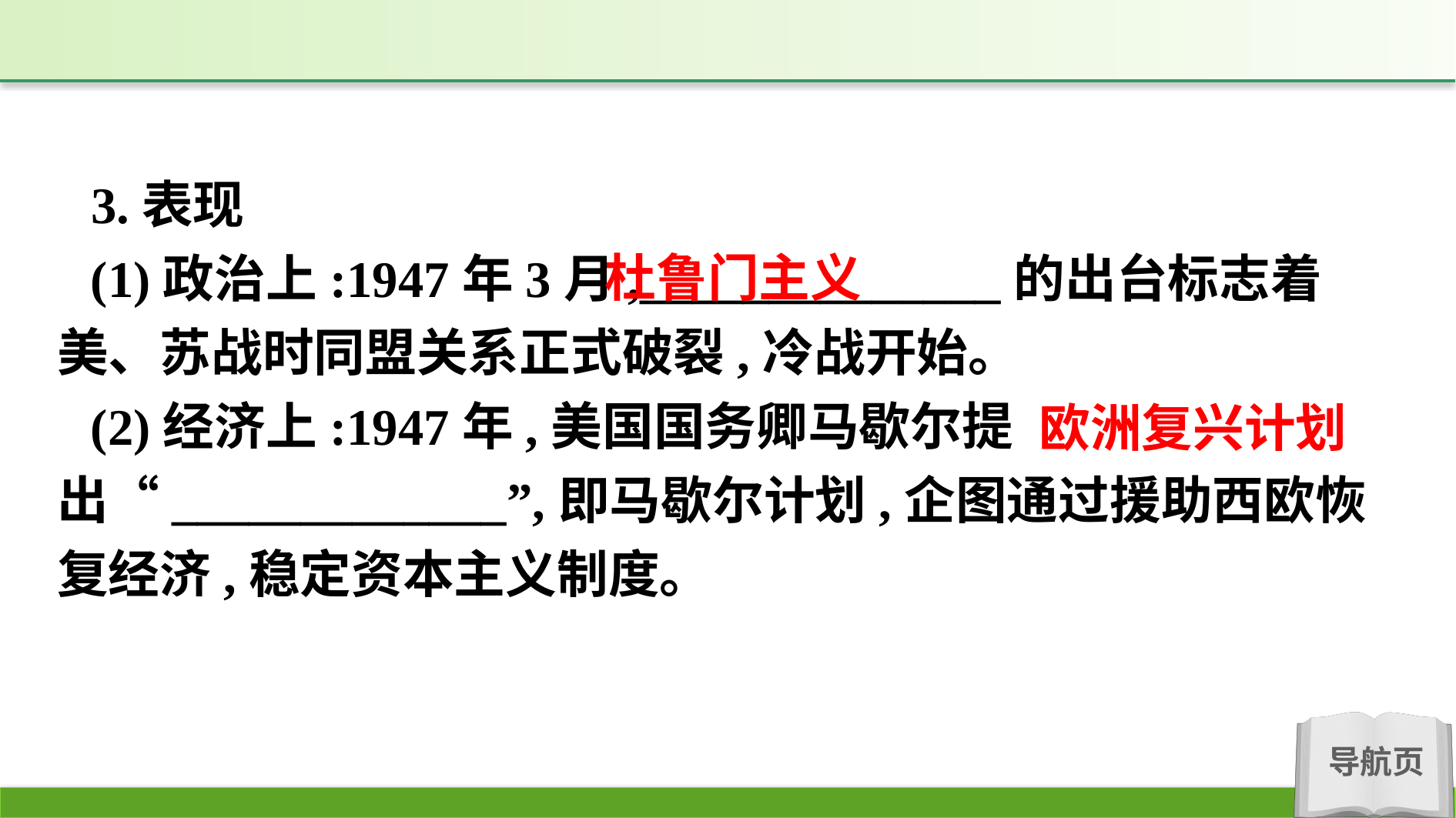

3.表现
(1)政治上:1947年3月,______________的出台标志着美、苏战时同盟关系正式破裂,冷战开始。
(2)经济上:1947年,美国国务卿马歇尔提出“_____________”,即马歇尔计划,企图通过援助西欧恢复经济,稳定资本主义制度。
杜鲁门主义
欧洲复兴计划